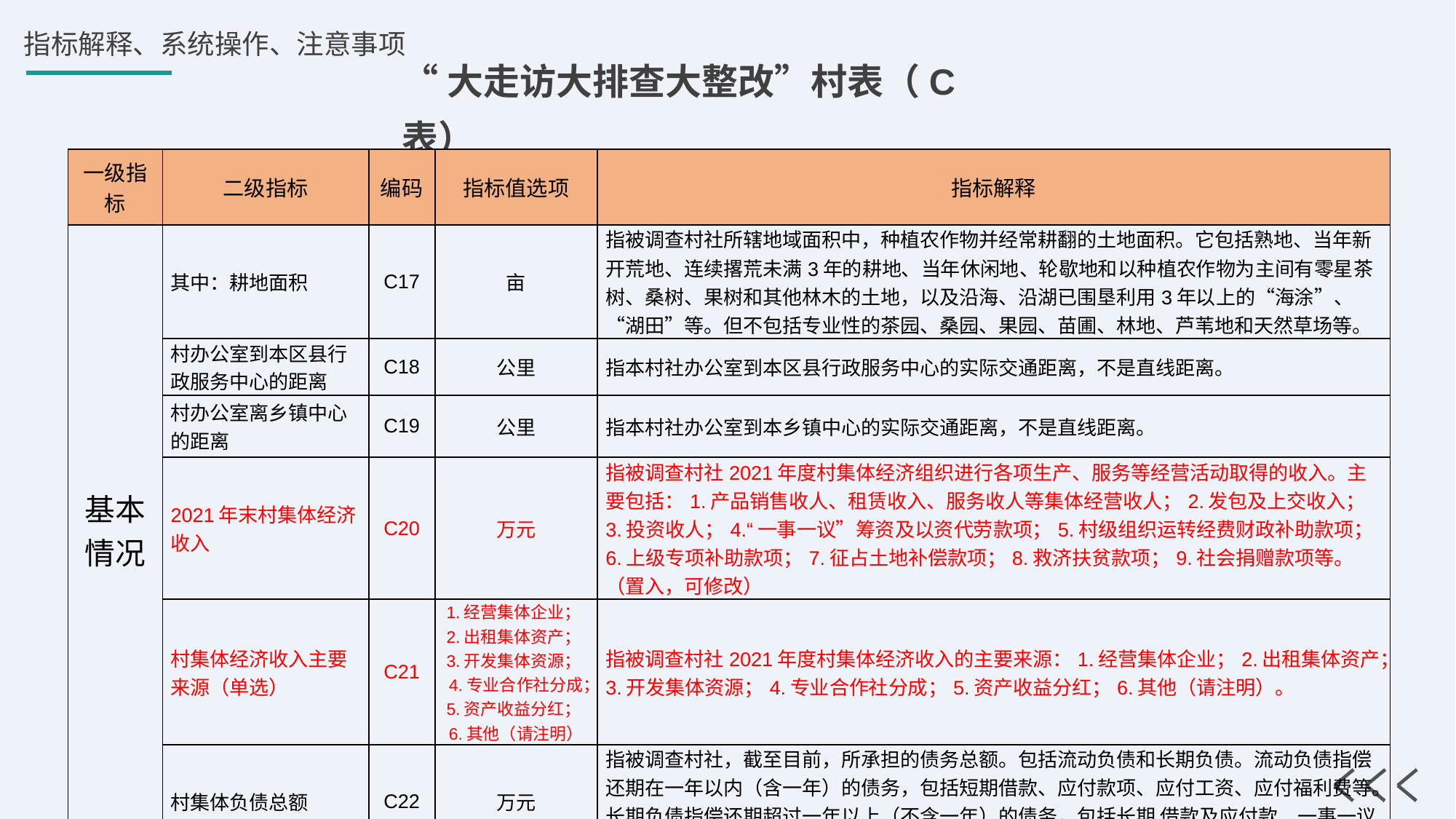

“大走访大排查大整改”村表（C表）
| 一级指标 | 二级指标 | 编码 | 指标值选项 | 指标解释 |
| --- | --- | --- | --- | --- |
| 基本情况 | 其中：耕地面积 | C17 | 亩 | 指被调查村社所辖地域面积中，种植农作物并经常耕翻的土地面积。它包括熟地、当年新开荒地、连续撂荒未满3年的耕地、当年休闲地、轮歇地和以种植农作物为主间有零星茶树、桑树、果树和其他林木的土地，以及沿海、沿湖已围垦利用3年以上的“海涂”、“湖田”等。但不包括专业性的茶园、桑园、果园、苗圃、林地、芦苇地和天然草场等。 |
|  | 村办公室到本区县行政服务中心的距离 | C18 | 公里 | 指本村社办公室到本区县行政服务中心的实际交通距离，不是直线距离。 |
|  | 村办公室离乡镇中心的距离 | C19 | 公里 | 指本村社办公室到本乡镇中心的实际交通距离，不是直线距离。 |
|  | 2021年末村集体经济收入 | C20 | 万元 | 指被调查村社2021年度村集体经济组织进行各项生产、服务等经营活动取得的收入。主要包括：1.产品销售收人、租赁收入、服务收人等集体经营收人；2.发包及上交收入；3.投资收人；4.“一事一议”筹资及以资代劳款项；5.村级组织运转经费财政补助款项；6.上级专项补助款项；7.征占土地补偿款项；8.救济扶贫款项；9.社会捐赠款项等。（置入，可修改） |
|  | 村集体经济收入主要来源（单选） | C21 | 1.经营集体企业；2.出租集体资产；3.开发集体资源；4.专业合作社分成；5.资产收益分红；6.其他（请注明） | 指被调查村社2021年度村集体经济收入的主要来源：1.经营集体企业；2.出租集体资产；3.开发集体资源；4.专业合作社分成；5.资产收益分红；6.其他（请注明）。 |
|  | 村集体负债总额 | C22 | 万元 | 指被调查村社，截至目前，所承担的债务总额。包括流动负债和长期负债。流动负债指偿还期在一年以内（含一年）的债务，包括短期借款、应付款项、应付工资、应付福利费等。长期负债指偿还期超过一年以上（不含一年）的债务，包括长期 借款及应付款、一事一议资金等。 |